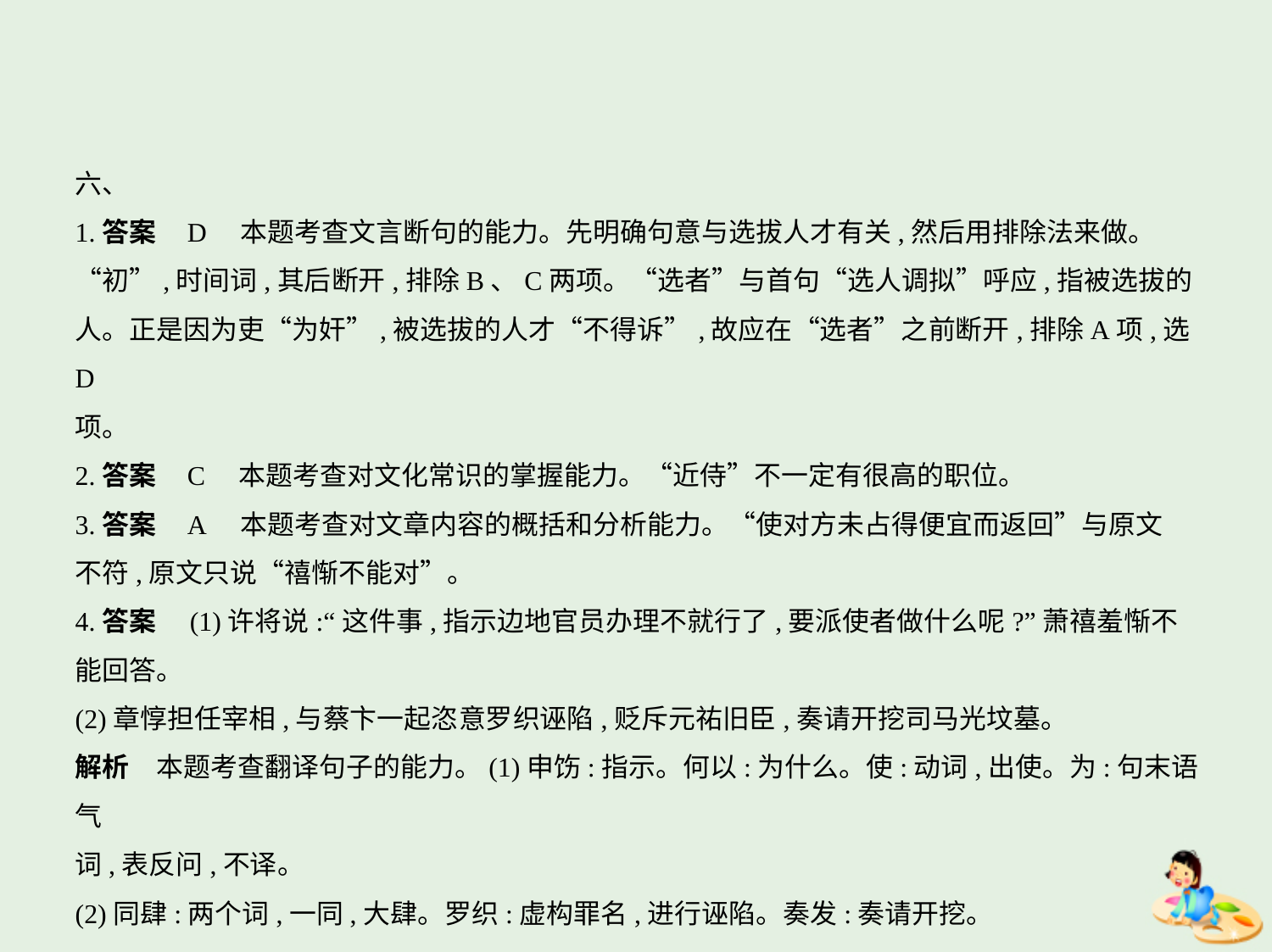

六、
1.答案    D    本题考查文言断句的能力。先明确句意与选拔人才有关,然后用排除法来做。
“初”,时间词,其后断开,排除B、C两项。“选者”与首句“选人调拟”呼应,指被选拔的
人。正是因为吏“为奸”,被选拔的人才“不得诉”,故应在“选者”之前断开,排除A项,选D
项。
2.答案    C　本题考查对文化常识的掌握能力。“近侍”不一定有很高的职位。
3.答案    A    本题考查对文章内容的概括和分析能力。“使对方未占得便宜而返回”与原文
不符,原文只说“禧惭不能对”。
4.答案　(1)许将说:“这件事,指示边地官员办理不就行了,要派使者做什么呢?”萧禧羞惭不
能回答。
(2)章惇担任宰相,与蔡卞一起恣意罗织诬陷,贬斥元祐旧臣,奏请开挖司马光坟墓。
解析　本题考查翻译句子的能力。(1)申饬:指示。何以:为什么。使:动词,出使。为:句末语气
词,表反问,不译。
(2)同肆:两个词,一同,大肆。罗织:虚构罪名,进行诬陷。奏发:奏请开挖。